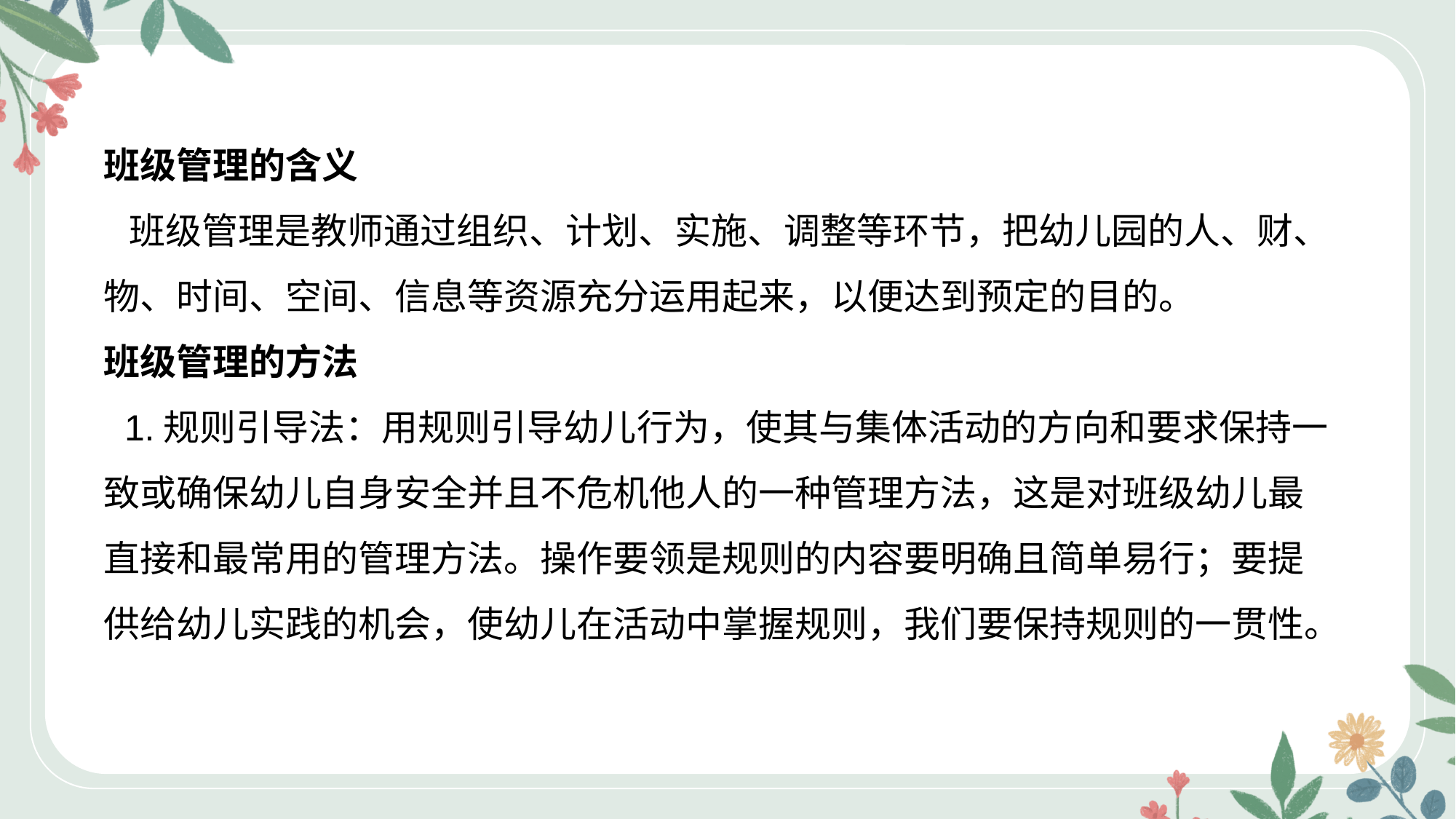

班级管理的含义
  班级管理是教师通过组织、计划、实施、调整等环节，把幼儿园的人、财、物、时间、空间、信息等资源充分运用起来，以便达到预定的目的。
班级管理的方法
  1.规则引导法：用规则引导幼儿行为，使其与集体活动的方向和要求保持一致或确保幼儿自身安全并且不危机他人的一种管理方法，这是对班级幼儿最直接和最常用的管理方法。操作要领是规则的内容要明确且简单易行；要提供给幼儿实践的机会，使幼儿在活动中掌握规则，我们要保持规则的一贯性。